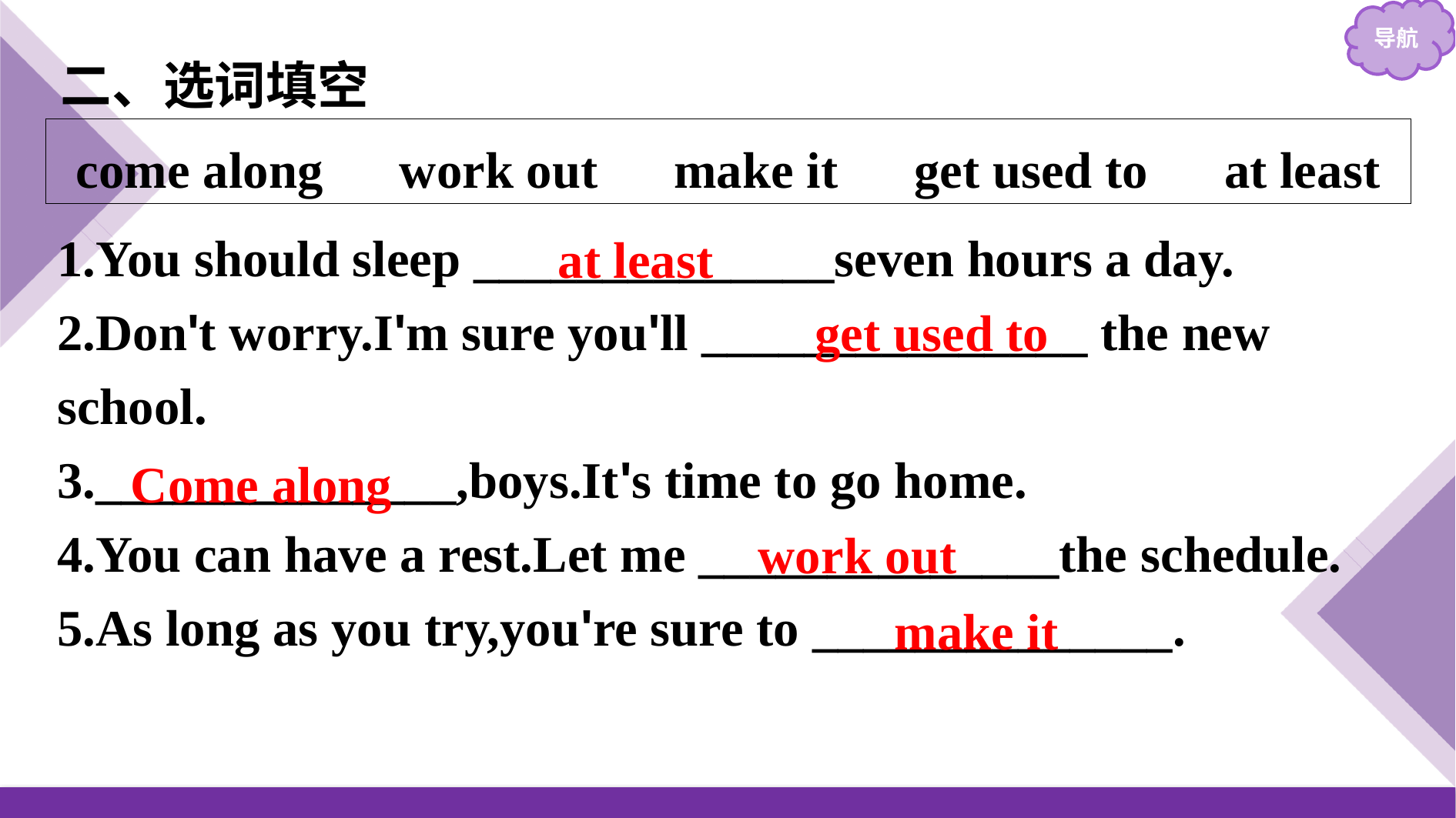

二、选词填空
come along　work out　make it　get used to　at least
1.You should sleep ______________seven hours a day.
2.Don't worry.I'm sure you'll _______________ the new school.
3.______________,boys.It's time to go home.
4.You can have a rest.Let me ______________the schedule.
5.As long as you try,you're sure to ______________.
at least
get used to
Come along
work out
make it